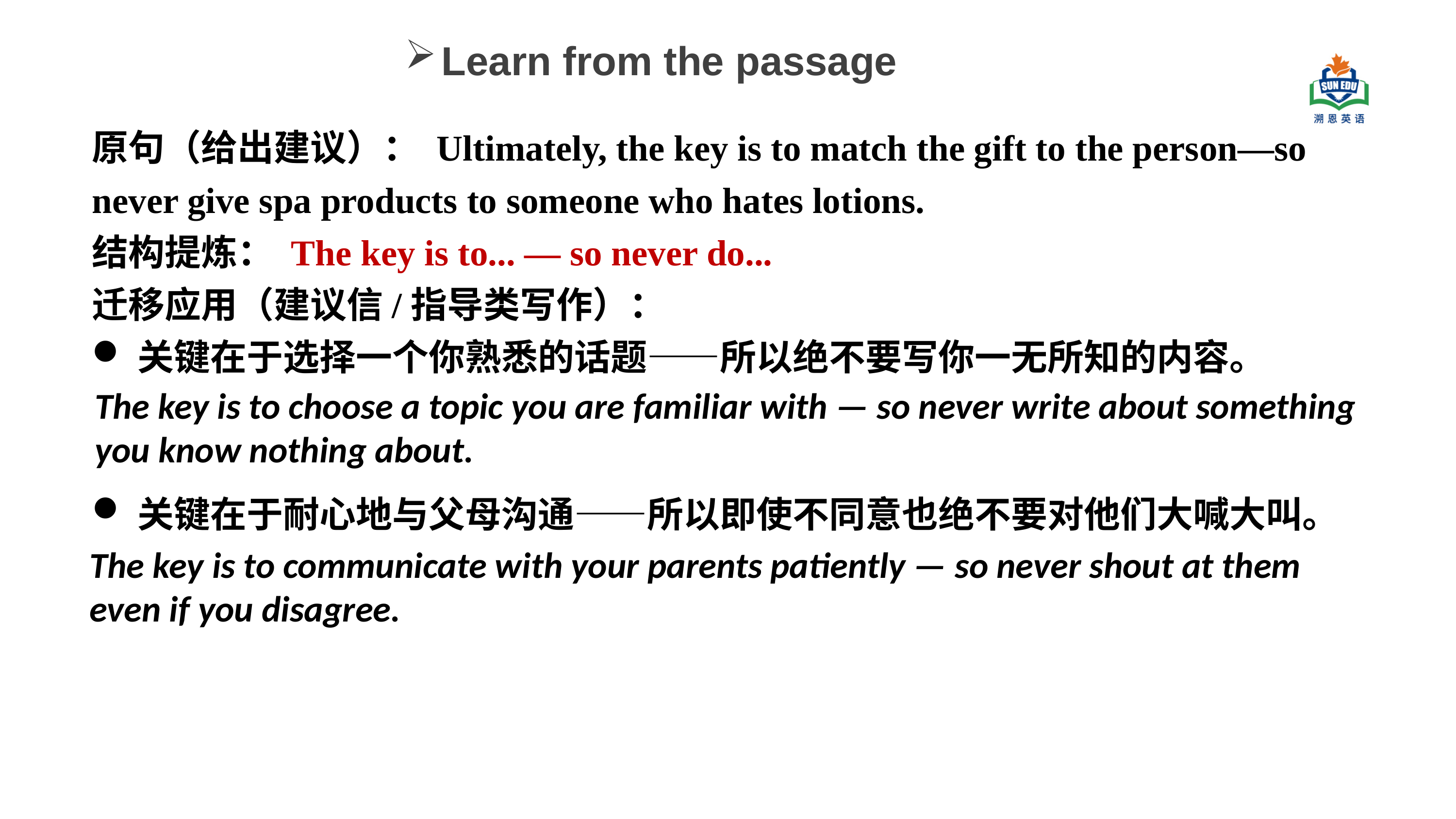

Learn from the passage
原句（给出建议）： Ultimately, the key is to match the gift to the person—so never give spa products to someone who hates lotions.
结构提炼： The key is to... — so never do...
迁移应用（建议信/指导类写作）：
关键在于选择一个你熟悉的话题——所以绝不要写你一无所知的内容。

关键在于耐心地与父母沟通——所以即使不同意也绝不要对他们大喊大叫。
The key is to choose a topic you are familiar with — so never write about something you know nothing about.
The key is to communicate with your parents patiently — so never shout at them even if you disagree.